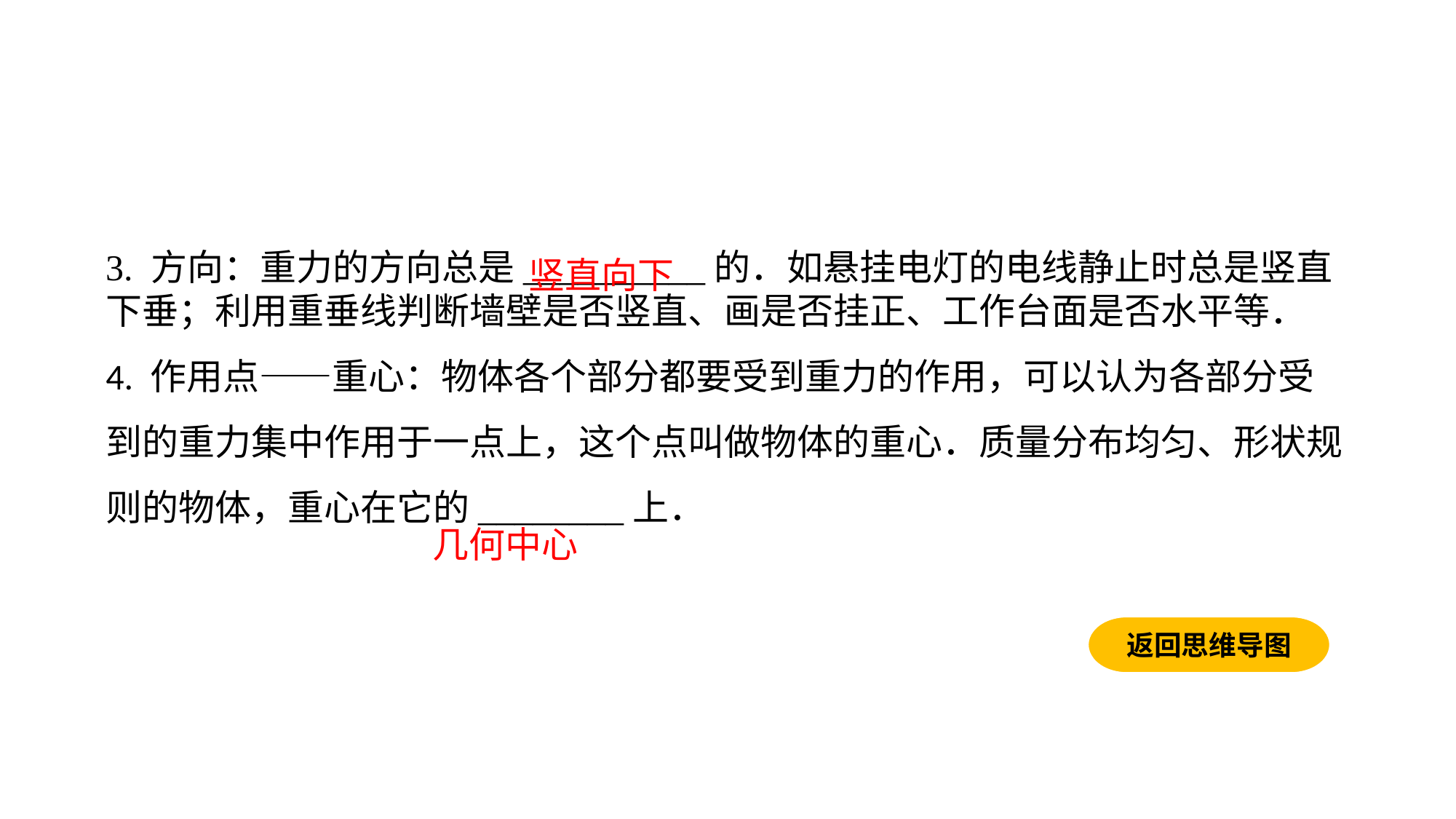

3. 方向：重力的方向总是__________的．如悬挂电灯的电线静止时总是竖直下垂；利用重垂线判断墙壁是否竖直、画是否挂正、工作台面是否水平等．4. 作用点——重心：物体各个部分都要受到重力的作用，可以认为各部分受到的重力集中作用于一点上，这个点叫做物体的重心．质量分布均匀、形状规则的物体，重心在它的________上．
竖直向下
几何中心
返回思维导图